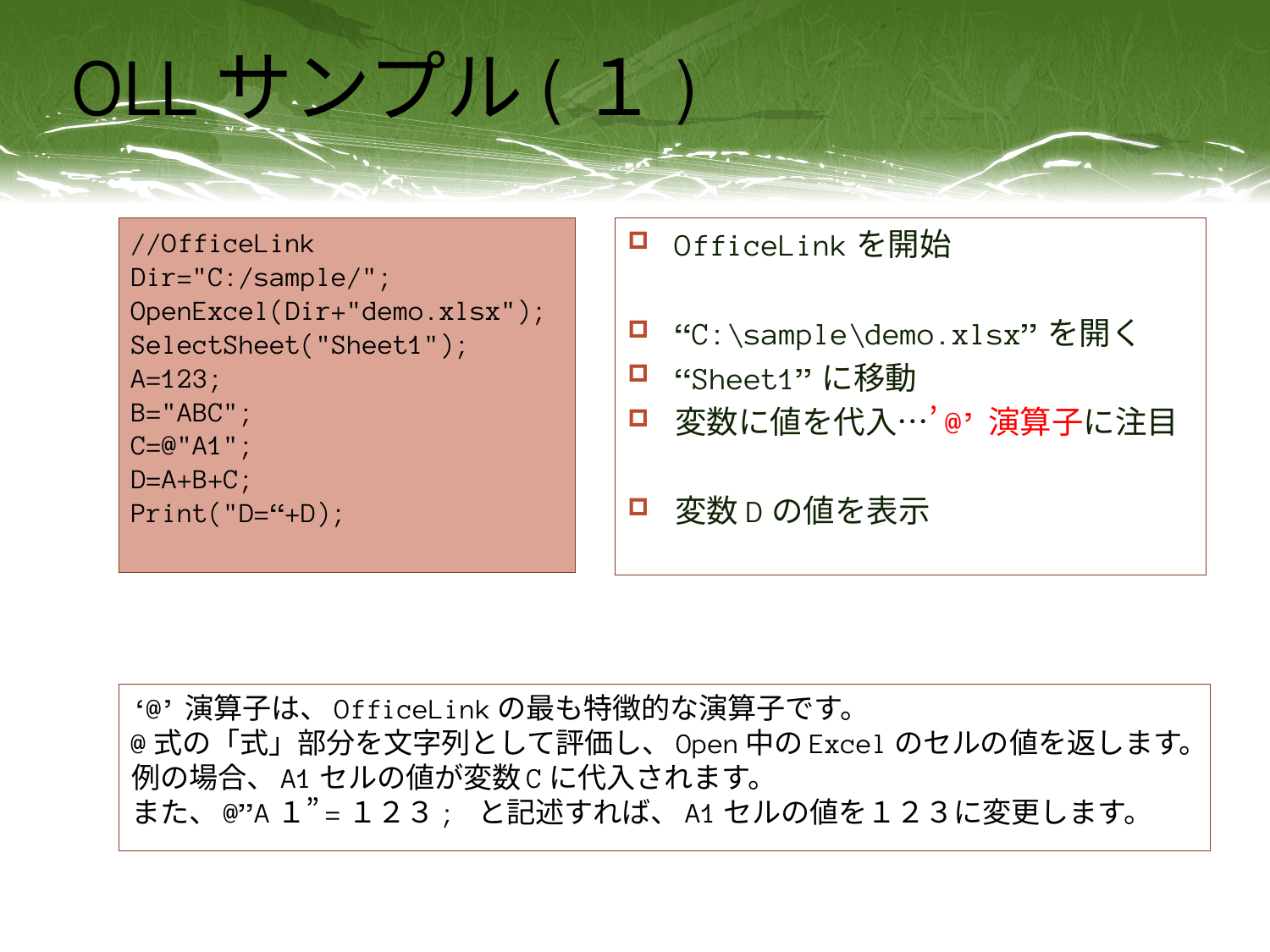

# OLLサンプル(１)
OfficeLinkを開始

“C:\sample\demo.xlsx”を開く
“Sheet1”に移動
変数に値を代入…’@’演算子に注目

変数Dの値を表示
//OfficeLink
Dir="C:/sample/";
OpenExcel(Dir+"demo.xlsx");
SelectSheet("Sheet1");
A=123;
B="ABC";
C=@"A1";
D=A+B+C;
Print("D=“+D);

‘@’演算子は、OfficeLinkの最も特徴的な演算子です。
@式の「式」部分を文字列として評価し、Open中のExcelのセルの値を返します。
例の場合、A1セルの値が変数Cに代入されます。
また、@”A１”=１２３; と記述すれば、A1セルの値を１２３に変更します。